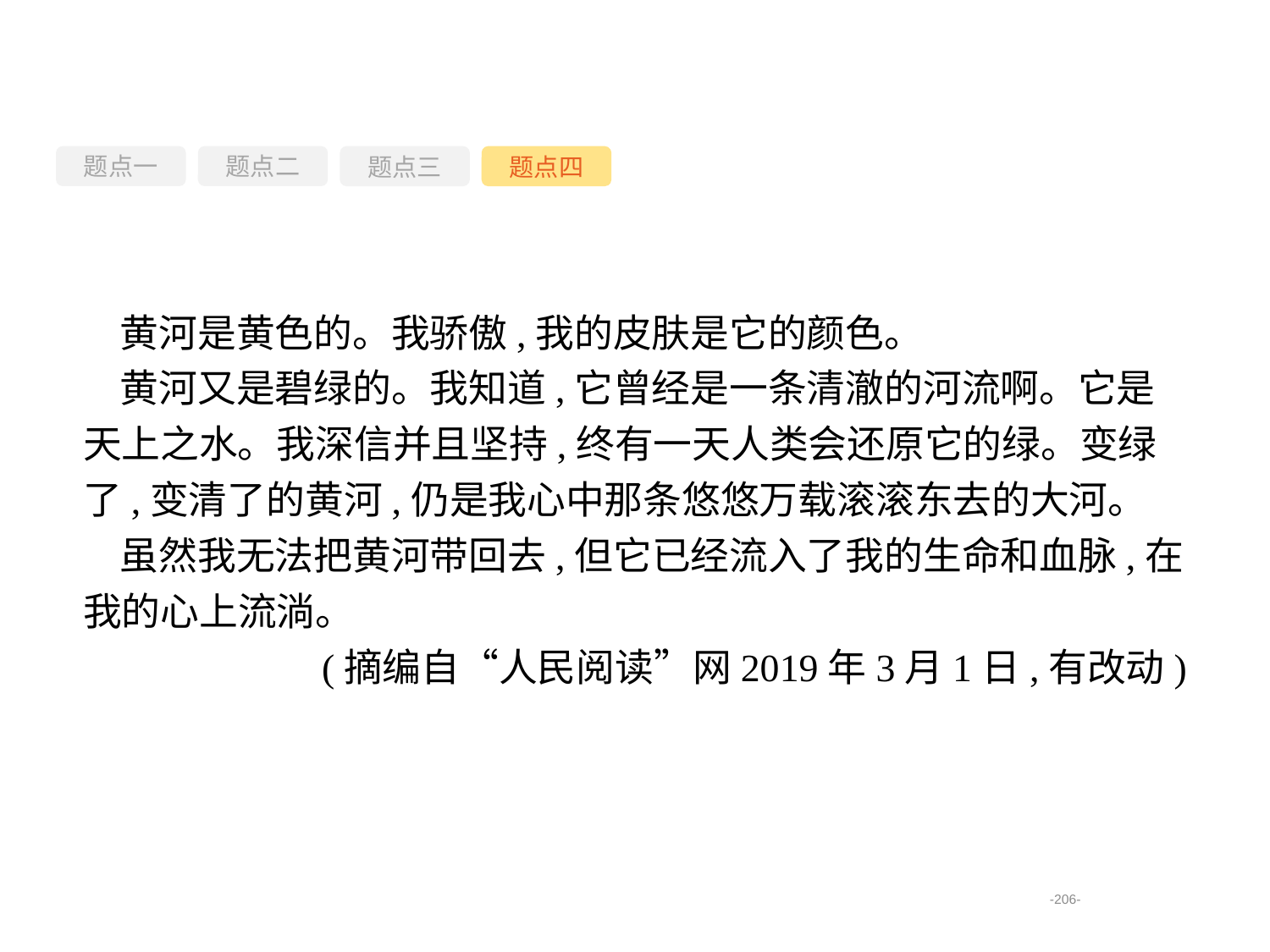

题点一
题点三
题点四
题点二
黄河是黄色的。我骄傲,我的皮肤是它的颜色。
黄河又是碧绿的。我知道,它曾经是一条清澈的河流啊。它是天上之水。我深信并且坚持,终有一天人类会还原它的绿。变绿了,变清了的黄河,仍是我心中那条悠悠万载滚滚东去的大河。
虽然我无法把黄河带回去,但它已经流入了我的生命和血脉,在我的心上流淌。
(摘编自“人民阅读”网2019年3月1日,有改动)
-206-